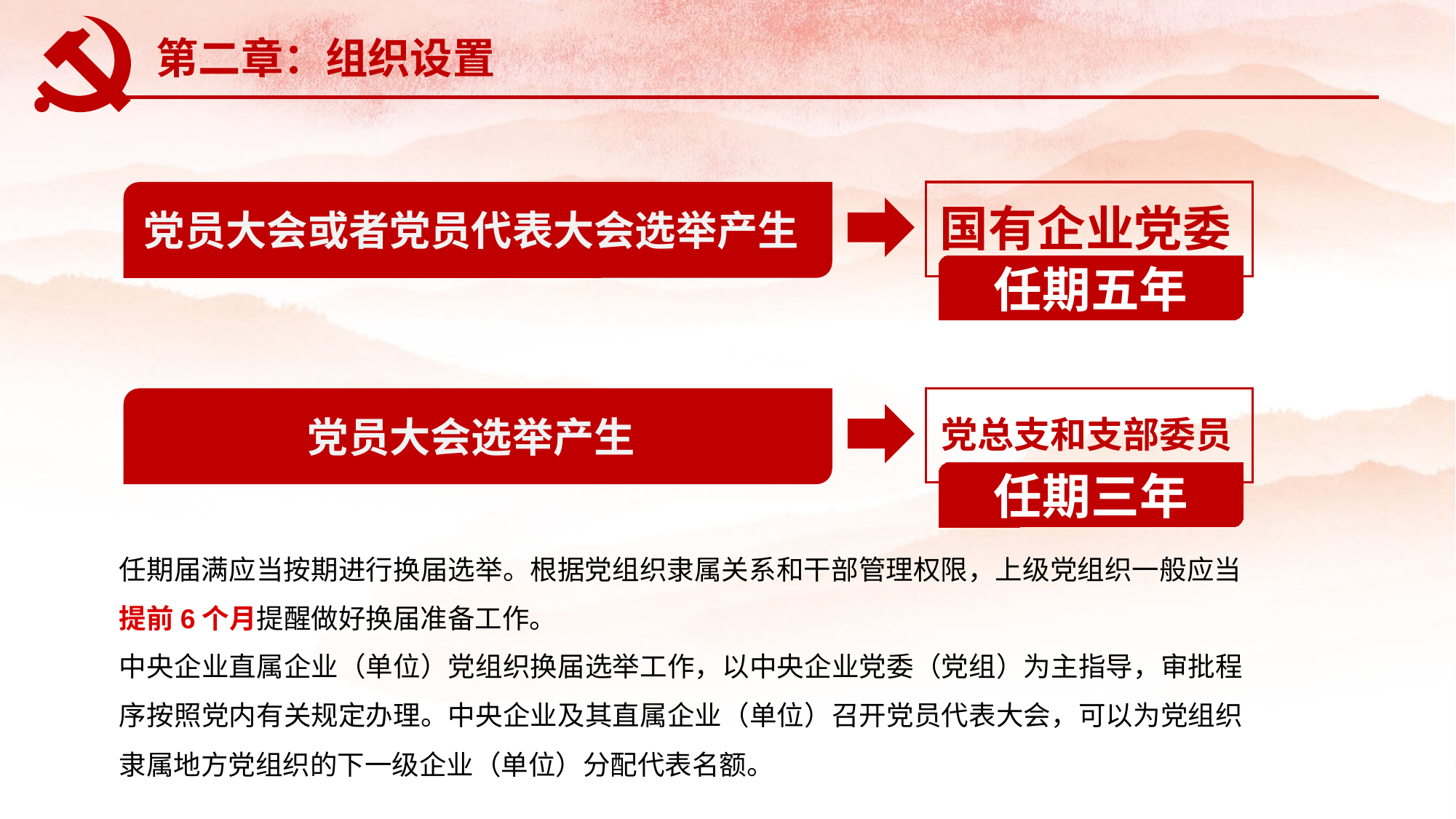

第二章：组织设置

党员大会或者党员代表大会选举产生

国有企业党委

任期五年

党总支和支部委员

党员大会选举产生

任期三年
任期届满应当按期进行换届选举。根据党组织隶属关系和干部管理权限，上级党组织一般应当提前6个月提醒做好换届准备工作。
中央企业直属企业（单位）党组织换届选举工作，以中央企业党委（党组）为主指导，审批程序按照党内有关规定办理。中央企业及其直属企业（单位）召开党员代表大会，可以为党组织隶属地方党组织的下一级企业（单位）分配代表名额。